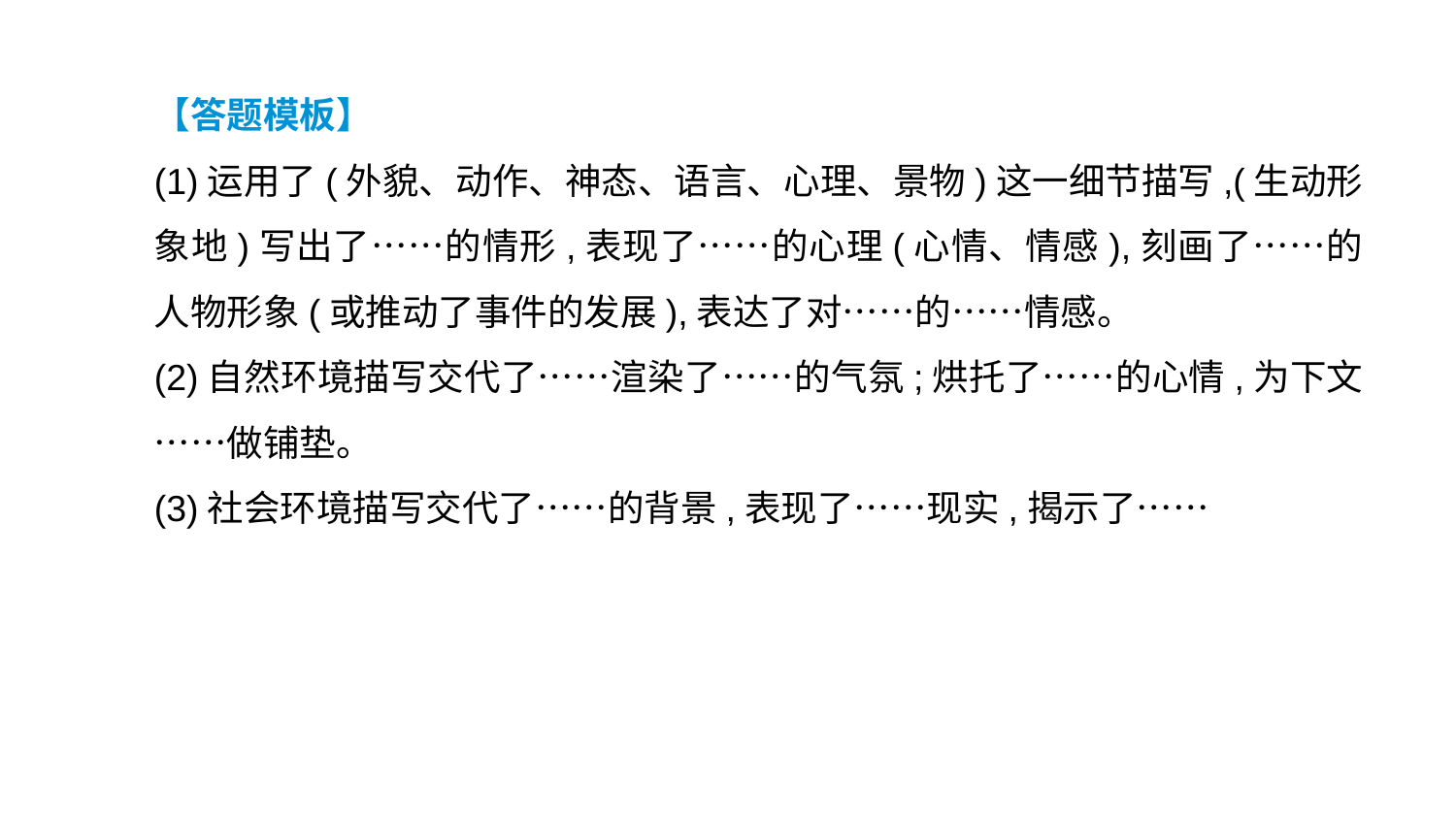

【答题模板】
(1)运用了(外貌、动作、神态、语言、心理、景物)这一细节描写,(生动形象地)写出了……的情形,表现了……的心理(心情、情感),刻画了……的人物形象(或推动了事件的发展),表达了对……的……情感。
(2)自然环境描写交代了……渲染了……的气氛;烘托了……的心情,为下文……做铺垫。
(3)社会环境描写交代了……的背景,表现了……现实,揭示了……